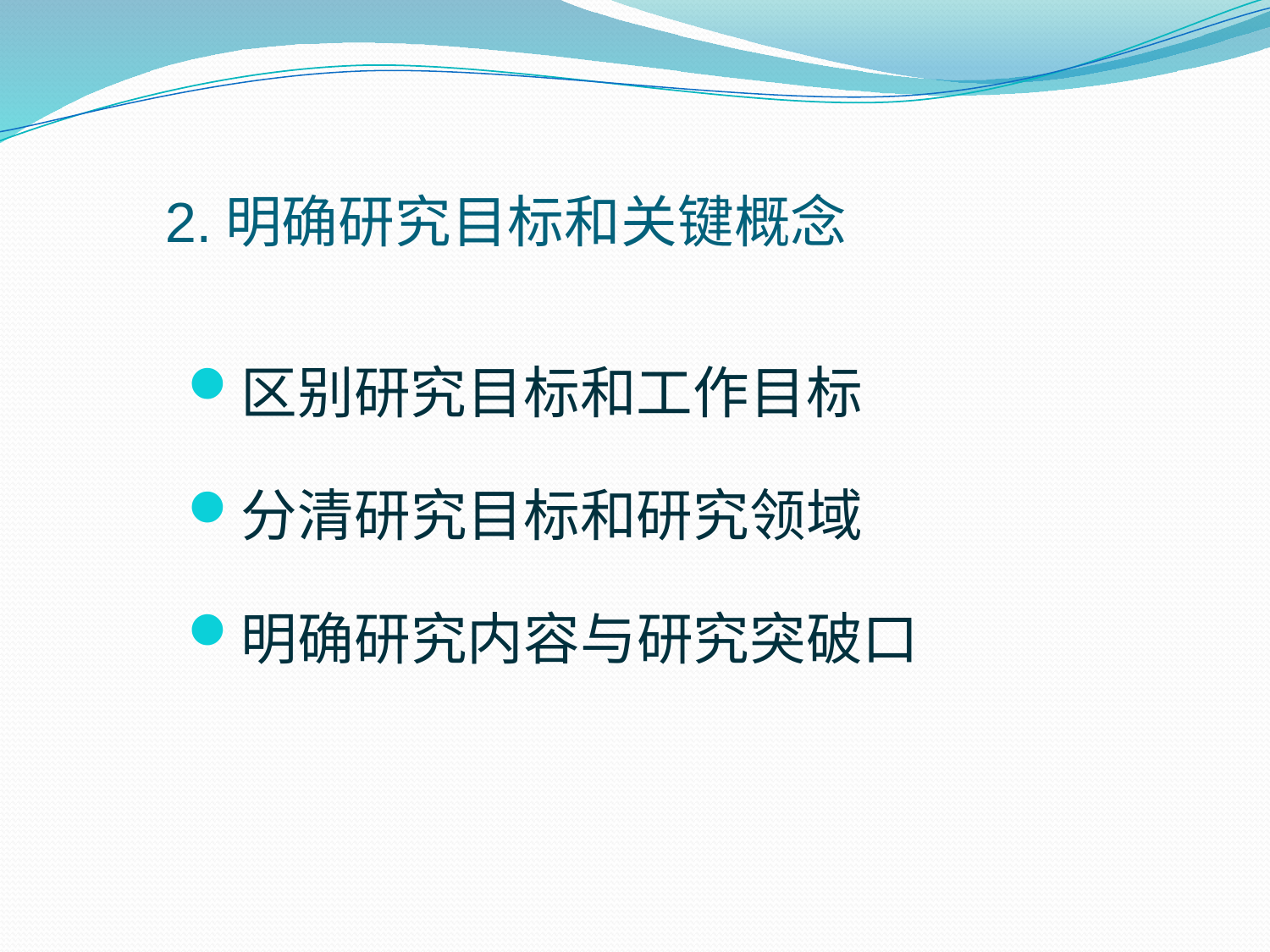

# 2.明确研究目标和关键概念
区别研究目标和工作目标
分清研究目标和研究领域
明确研究内容与研究突破口